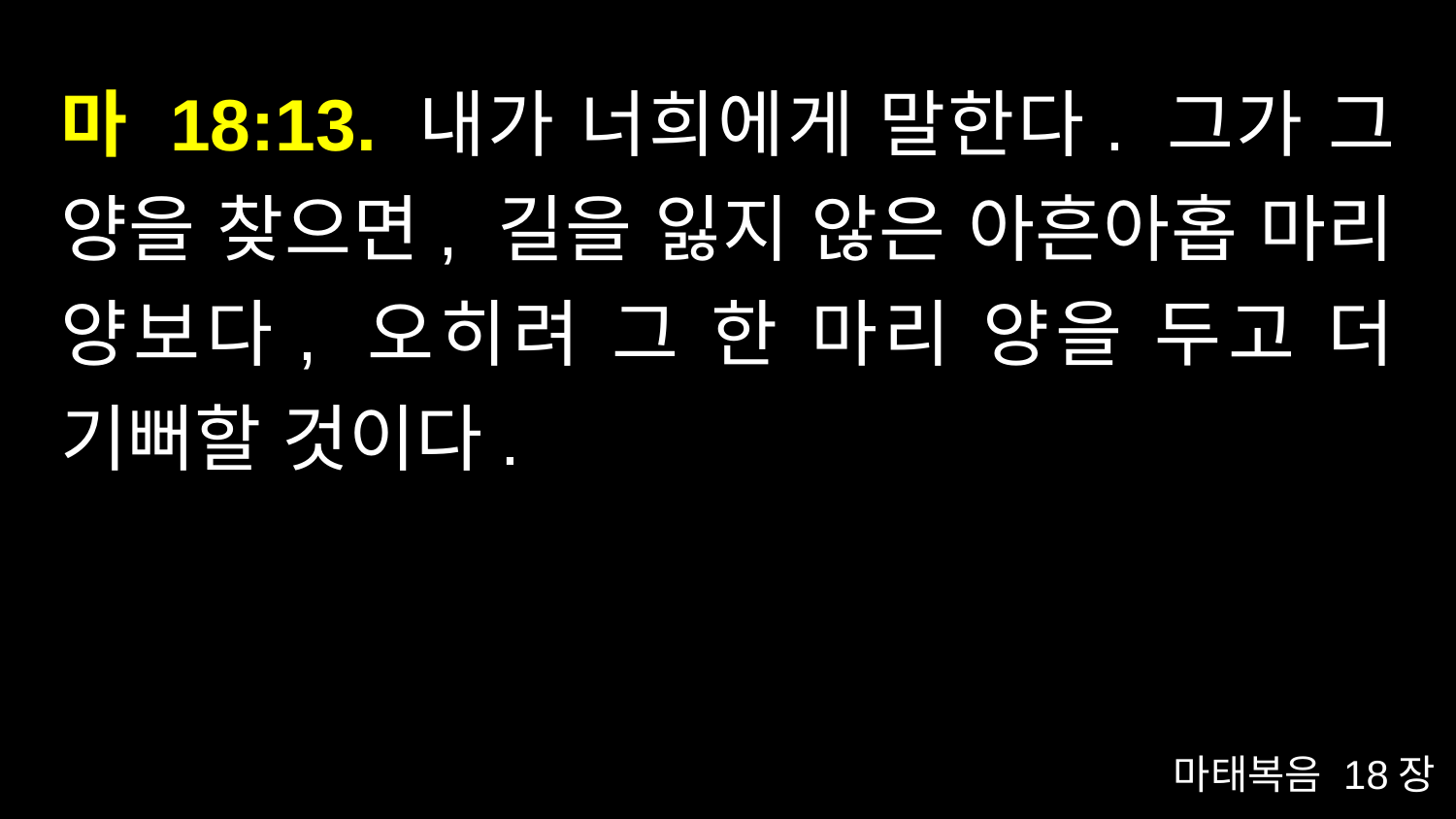

# 마 18:13. 내가 너희에게 말한다. 그가 그 양을 찾으면, 길을 잃지 않은 아흔아홉 마리 양보다, 오히려 그 한 마리 양을 두고 더 기뻐할 것이다.
마태복음 18장